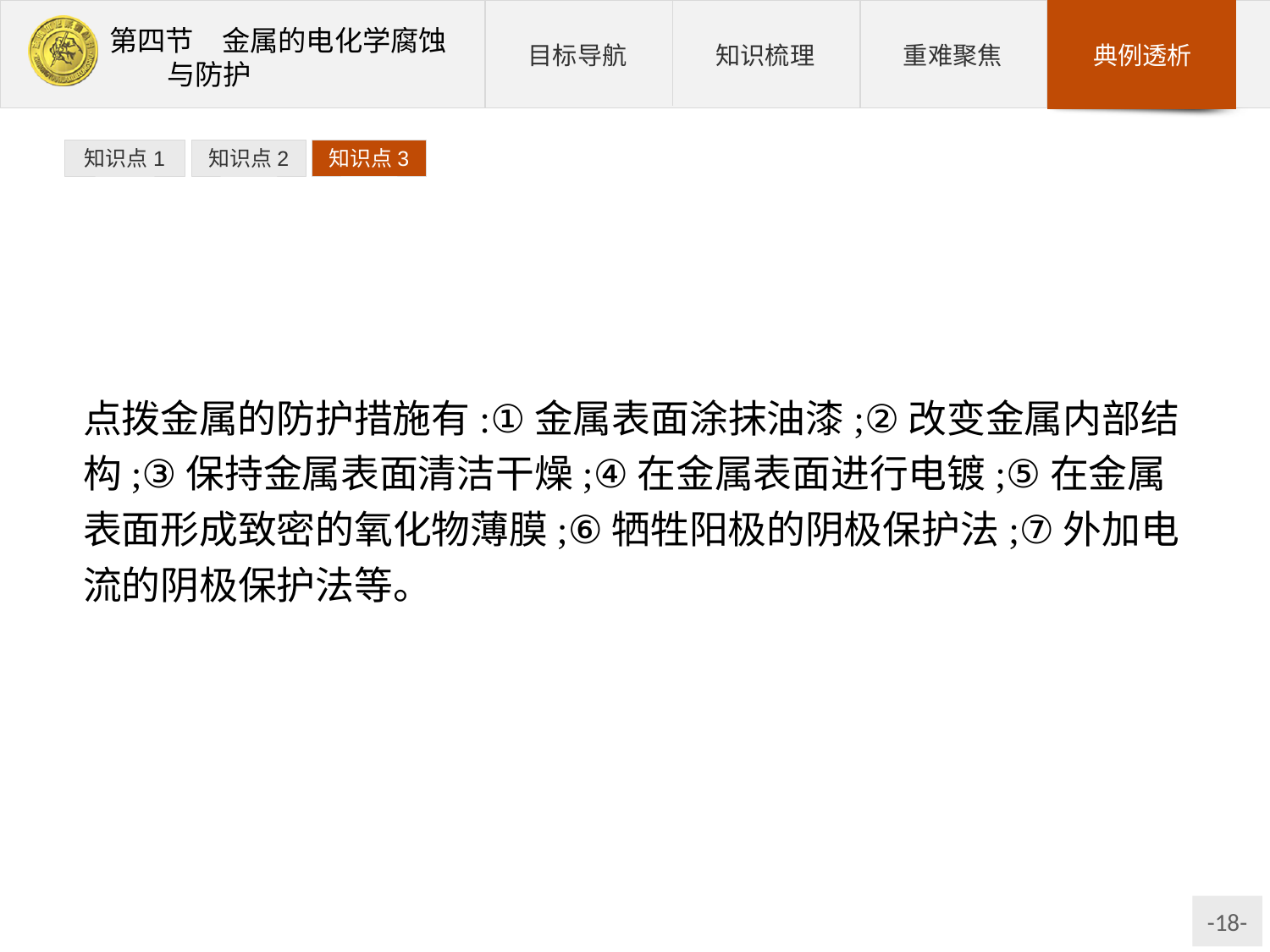

知识点1
知识点2
知识点3
点拨金属的防护措施有:①金属表面涂抹油漆;②改变金属内部结构;③保持金属表面清洁干燥;④在金属表面进行电镀;⑤在金属表面形成致密的氧化物薄膜;⑥牺牲阳极的阴极保护法;⑦外加电流的阴极保护法等。